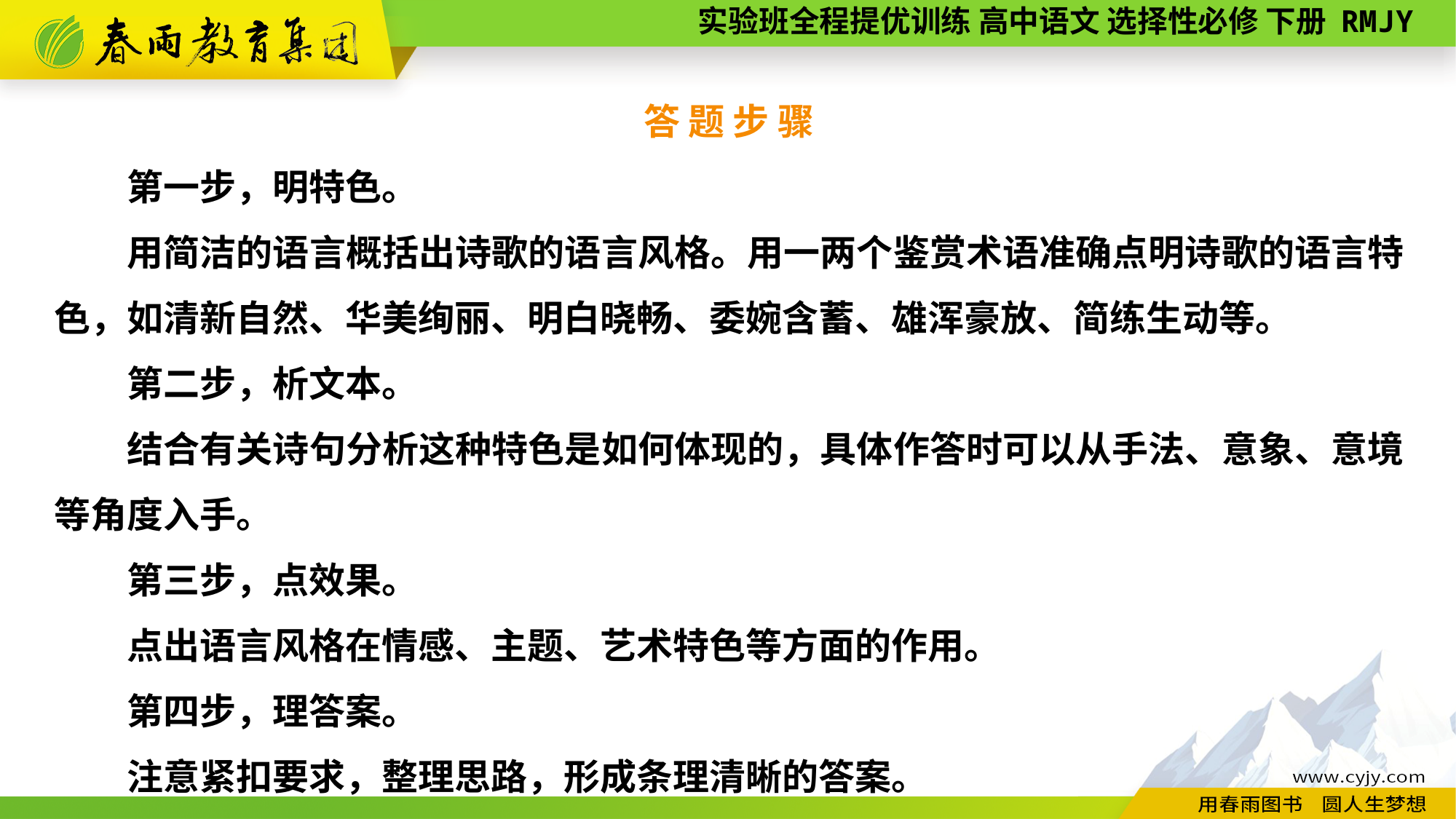

答 题 步 骤
第一步，明特色。
用简洁的语言概括出诗歌的语言风格。用一两个鉴赏术语准确点明诗歌的语言特色，如清新自然、华美绚丽、明白晓畅、委婉含蓄、雄浑豪放、简练生动等。
第二步，析文本。
结合有关诗句分析这种特色是如何体现的，具体作答时可以从手法、意象、意境等角度入手。
第三步，点效果。
点出语言风格在情感、主题、艺术特色等方面的作用。
第四步，理答案。
注意紧扣要求，整理思路，形成条理清晰的答案。